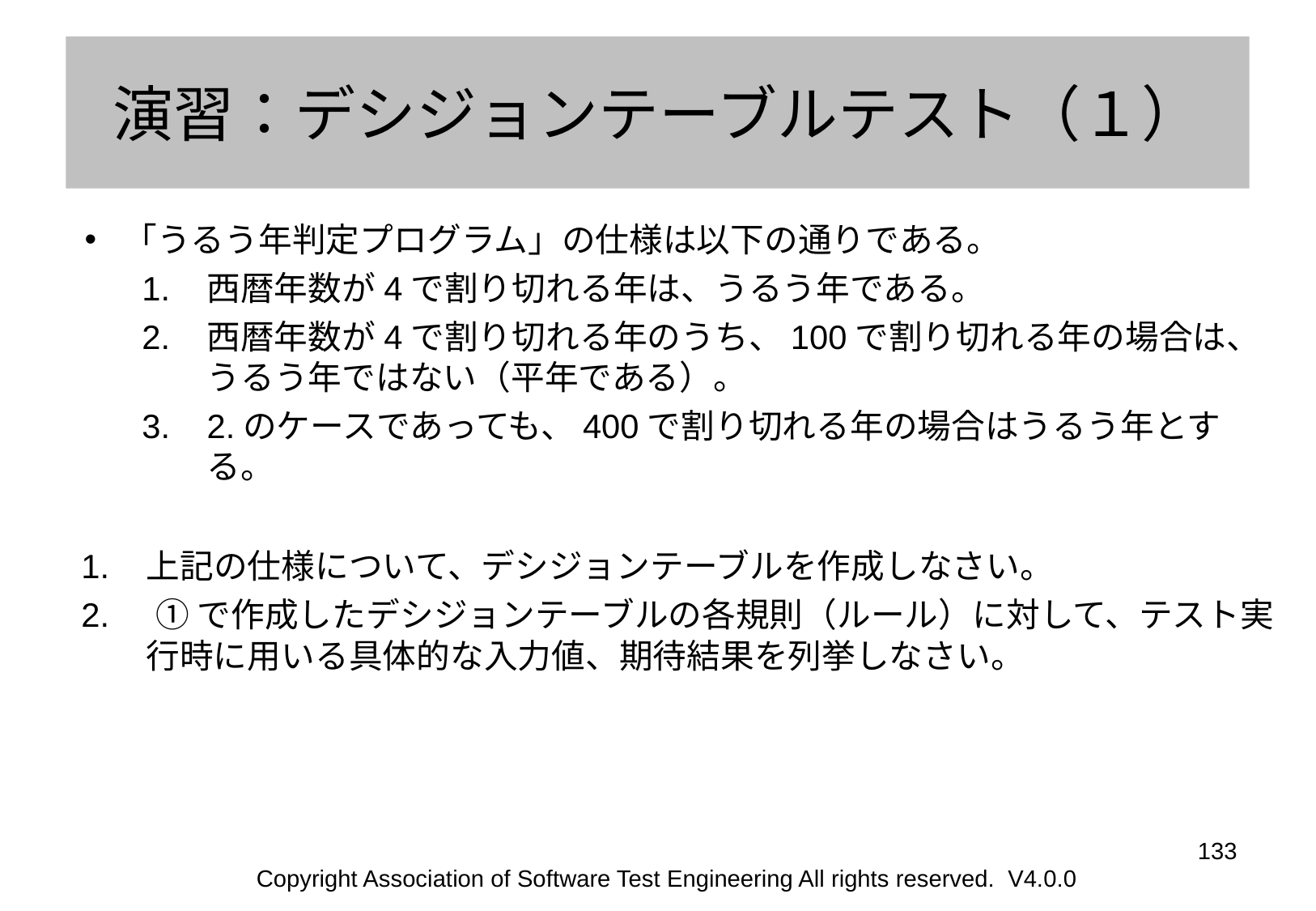

# 演習：デシジョンテーブルテスト（１）
「うるう年判定プログラム」の仕様は以下の通りである。
西暦年数が4で割り切れる年は、うるう年である。
西暦年数が4で割り切れる年のうち、100で割り切れる年の場合は、うるう年ではない（平年である）。
2.のケースであっても、400で割り切れる年の場合はうるう年とする。

上記の仕様について、デシジョンテーブルを作成しなさい。
 ①で作成したデシジョンテーブルの各規則（ルール）に対して、テスト実行時に用いる具体的な入力値、期待結果を列挙しなさい。
133
Copyright Association of Software Test Engineering All rights reserved.  V4.0.0